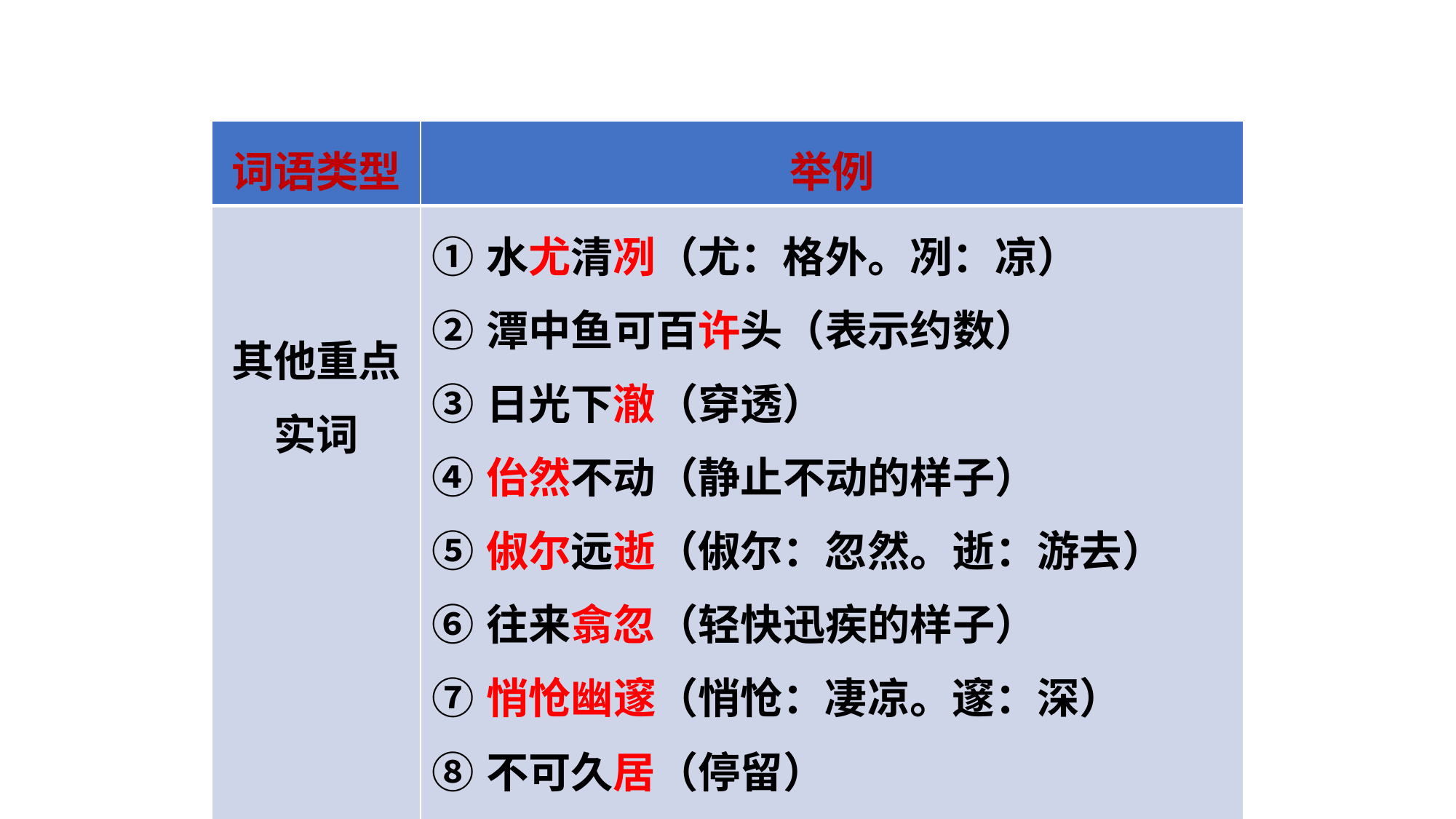

| 词语类型 | 举例 |
| --- | --- |
| 其他重点实词 | ①水尤清冽（尤：格外。冽：凉） ②潭中鱼可百许头（表示约数） ③日光下澈（穿透） ④佁然不动（静止不动的样子） ⑤俶尔远逝（俶尔：忽然。逝：游去） ⑥往来翕忽（轻快迅疾的样子） ⑦悄怆幽邃（悄怆：凄凉。邃：深） ⑧不可久居（停留） ⑨隶而从者（跟随） |